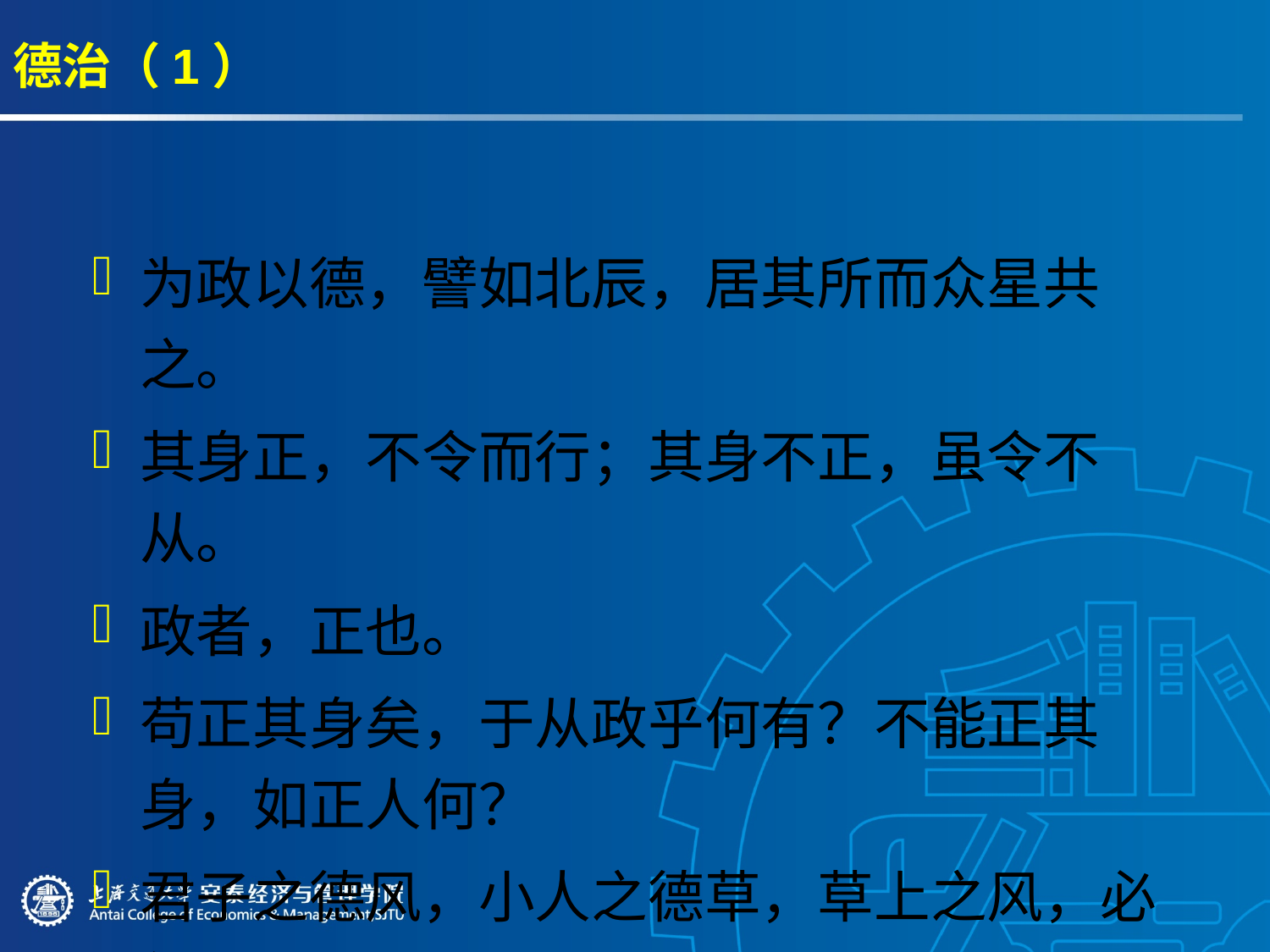

# 德治（1）
为政以德，譬如北辰，居其所而众星共之。
其身正，不令而行；其身不正，虽令不从。
政者，正也。
苟正其身矣，于从政乎何有？不能正其身，如正人何？
君子之德风，小人之德草，草上之风，必偃。